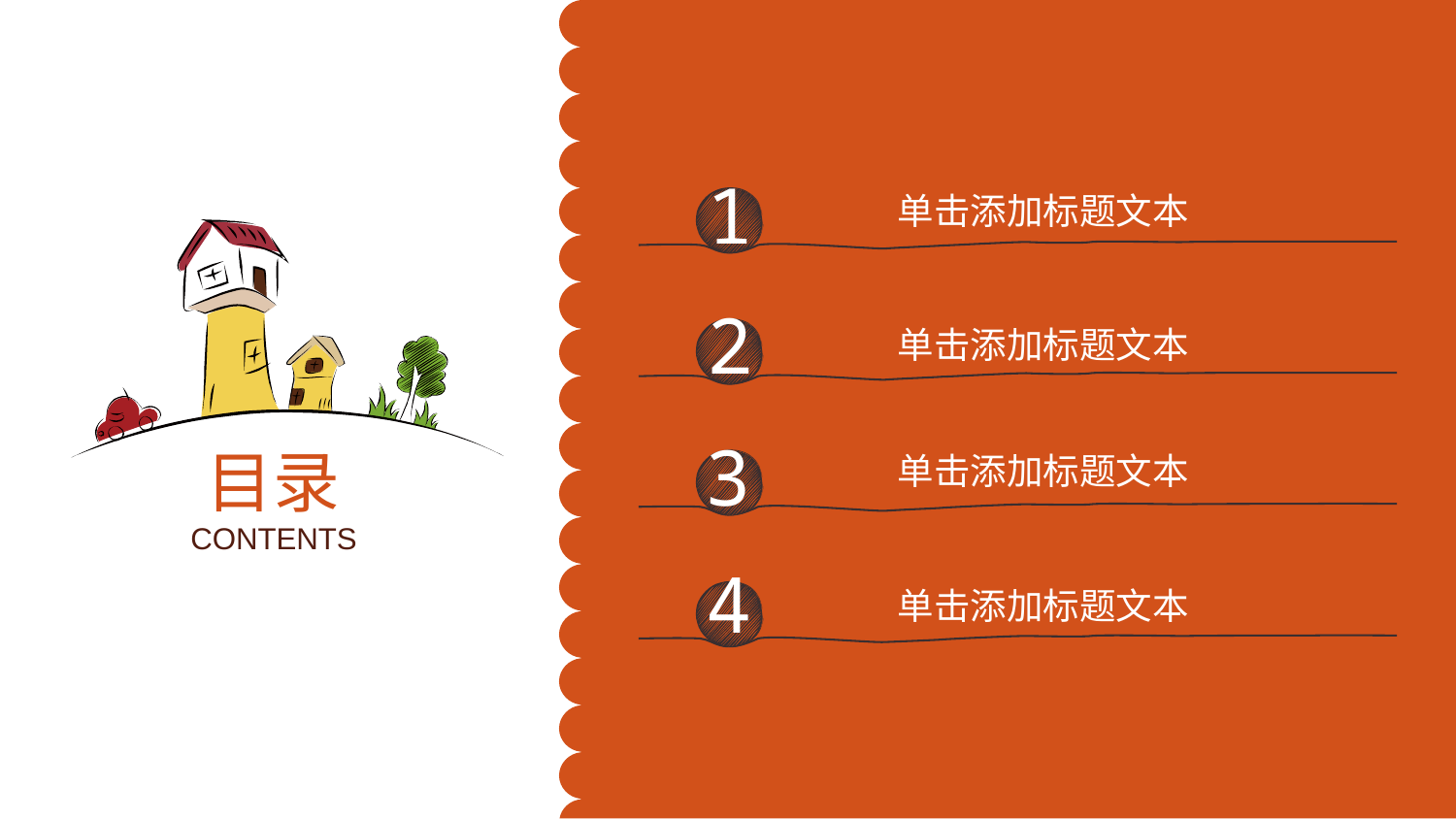

1

单击添加标题文本

2

单击添加标题文本

3

单击添加标题文本

目录
CONTENTS
4

单击添加标题文本